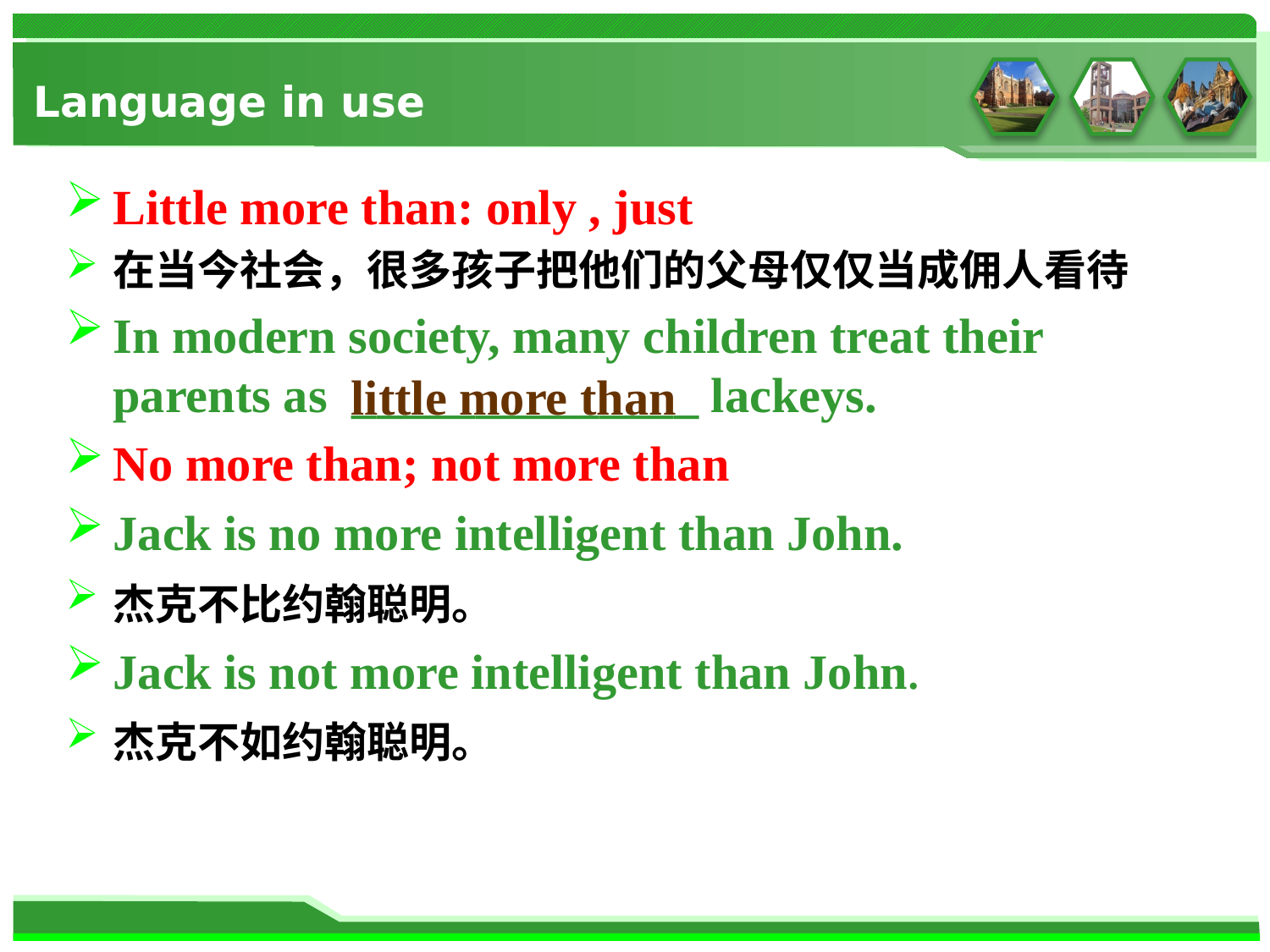

# Language in use
Little more than: only , just
在当今社会，很多孩子把他们的父母仅仅当成佣人看待
In modern society, many children treat their parents as  ______________ lackeys.
No more than; not more than
Jack is no more intelligent than John.
杰克不比约翰聪明。
Jack is not more intelligent than John.
杰克不如约翰聪明。
little more than